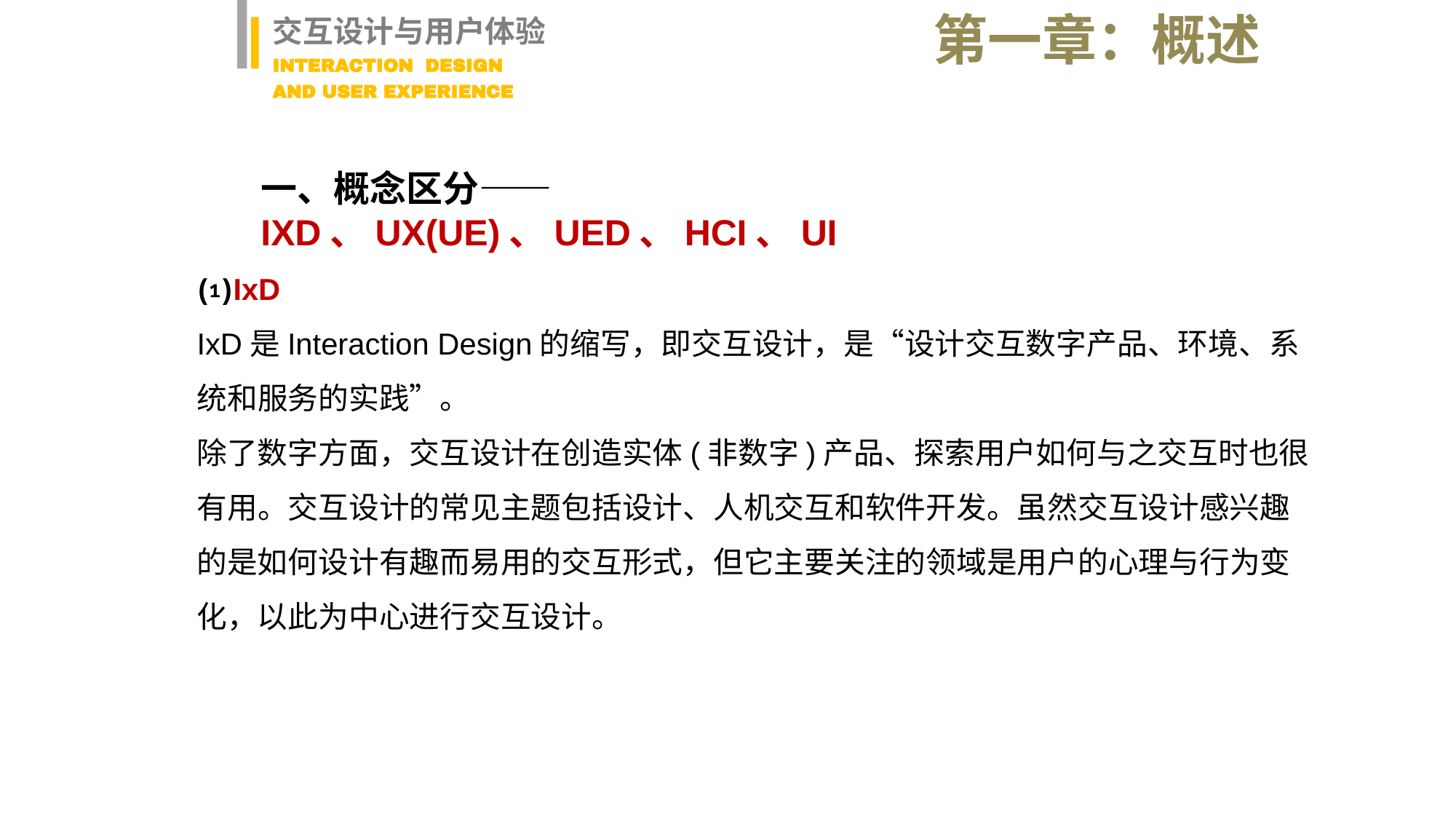

第一章：概述

交互设计与用户体验
INTERACTION  DESIGN
AND USER EXPERIENCE
一、概念区分——IXD、UX(UE)、UED、HCI、UI
⑴IxD
IxD是Interaction Design的缩写，即交互设计，是“设计交互数字产品、环境、系统和服务的实践”。
除了数字方面，交互设计在创造实体(非数字)产品、探索用户如何与之交互时也很有用。交互设计的常见主题包括设计、人机交互和软件开发。虽然交互设计感兴趣的是如何设计有趣而易用的交互形式，但它主要关注的领域是用户的心理与行为变化，以此为中心进行交互设计。